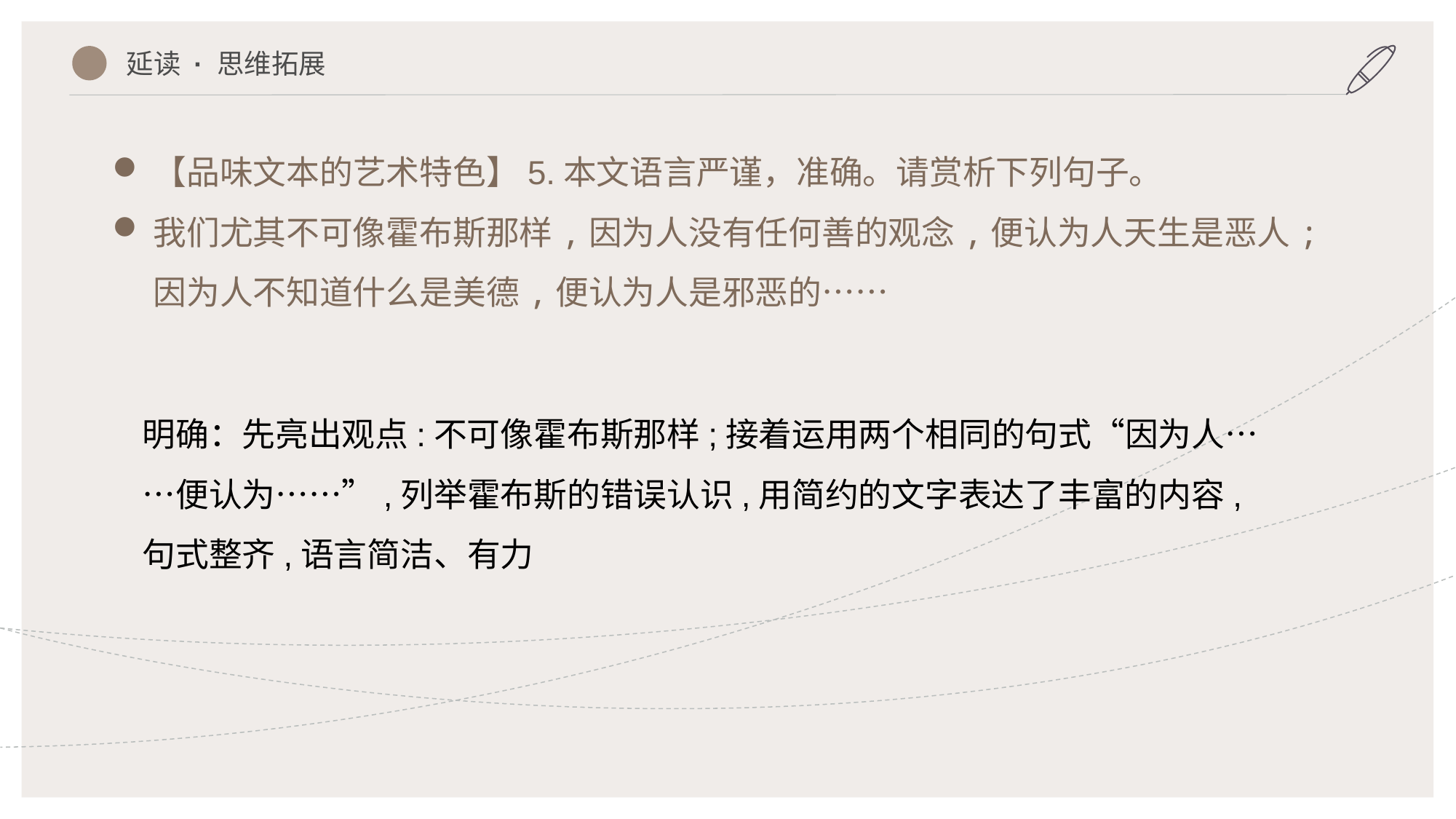

延读 · 思维拓展

【品味文本的艺术特色】5.本文语言严谨，准确。请赏析下列句子。
我们尤其不可像霍布斯那样,因为人没有任何善的观念,便认为人天生是恶人;因为人不知道什么是美德,便认为人是邪恶的……

明确：先亮出观点:不可像霍布斯那样;接着运用两个相同的句式“因为人……便认为……”,列举霍布斯的错误认识,用简约的文字表达了丰富的内容,句式整齐,语言简洁、有力